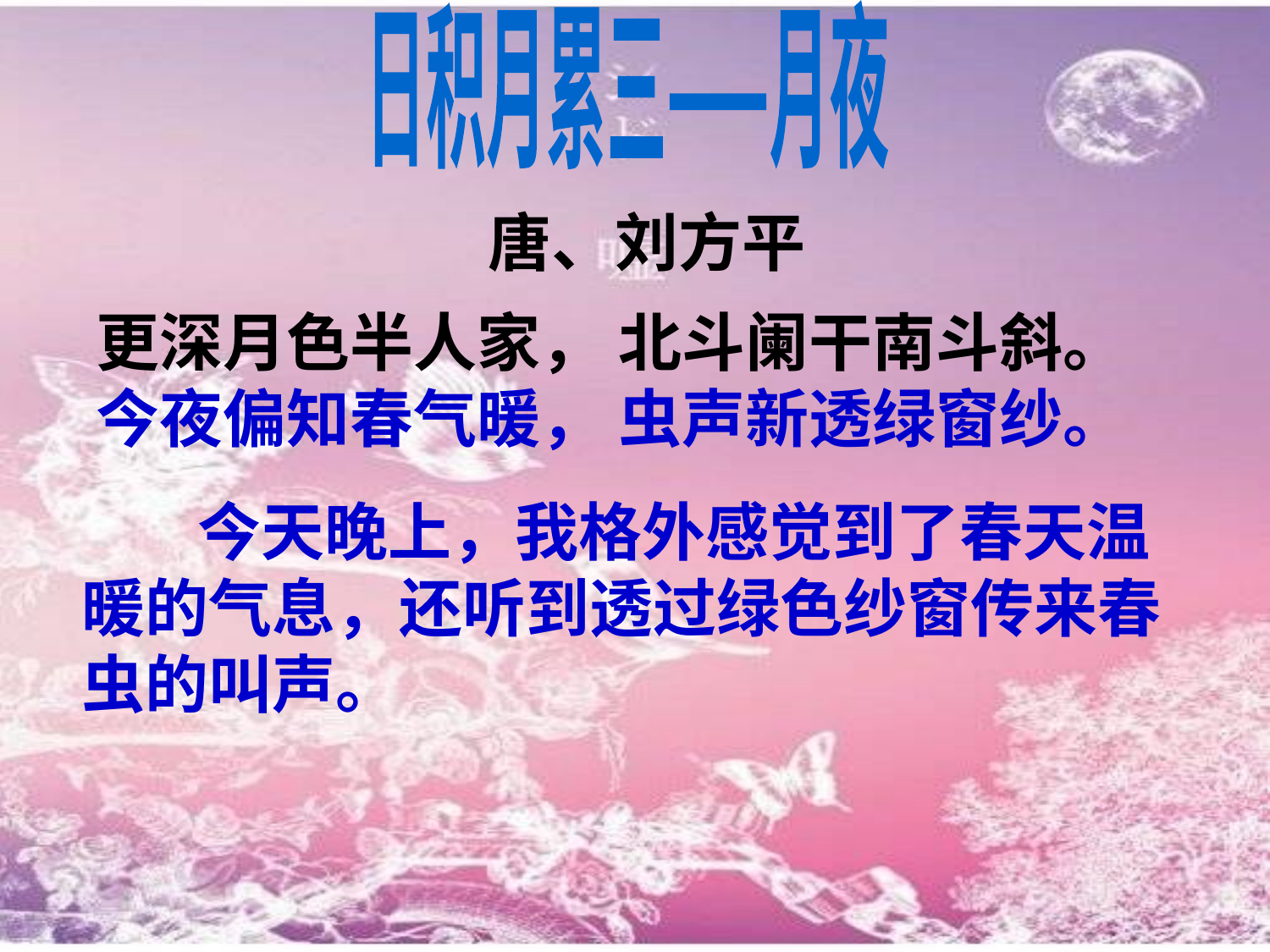

日积月累三——月夜
唐、刘方平
更深月色半人家， 北斗阑干南斗斜。 今夜偏知春气暖， 虫声新透绿窗纱。

       今天晚上，我格外感觉到了春天温暖的气息，还听到透过绿色纱窗传来春虫的叫声。